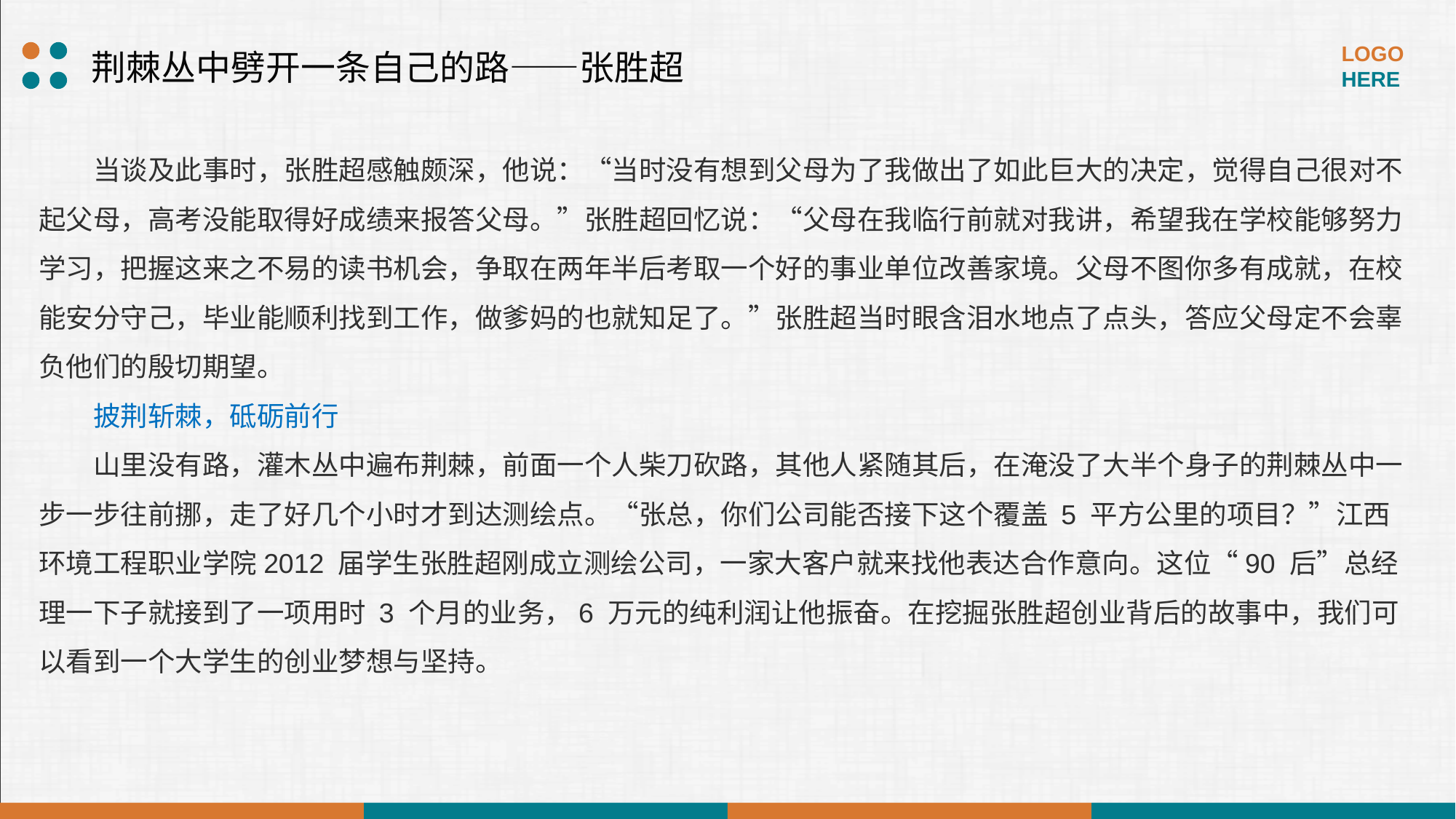

荆棘丛中劈开一条自己的路——张胜超
当谈及此事时，张胜超感触颇深，他说：“当时没有想到父母为了我做出了如此巨大的决定，觉得自己很对不起父母，高考没能取得好成绩来报答父母。”张胜超回忆说：“父母在我临行前就对我讲，希望我在学校能够努力学习，把握这来之不易的读书机会，争取在两年半后考取一个好的事业单位改善家境。父母不图你多有成就，在校能安分守己，毕业能顺利找到工作，做爹妈的也就知足了。”张胜超当时眼含泪水地点了点头，答应父母定不会辜负他们的殷切期望。
披荆斩棘，砥砺前行
山里没有路，灌木丛中遍布荆棘，前面一个人柴刀砍路，其他人紧随其后，在淹没了大半个身子的荆棘丛中一步一步往前挪，走了好几个小时才到达测绘点。“张总，你们公司能否接下这个覆盖 5 平方公里的项目？”江西环境工程职业学院2012 届学生张胜超刚成立测绘公司，一家大客户就来找他表达合作意向。这位“90 后”总经理一下子就接到了一项用时 3 个月的业务，6 万元的纯利润让他振奋。在挖掘张胜超创业背后的故事中，我们可以看到一个大学生的创业梦想与坚持。